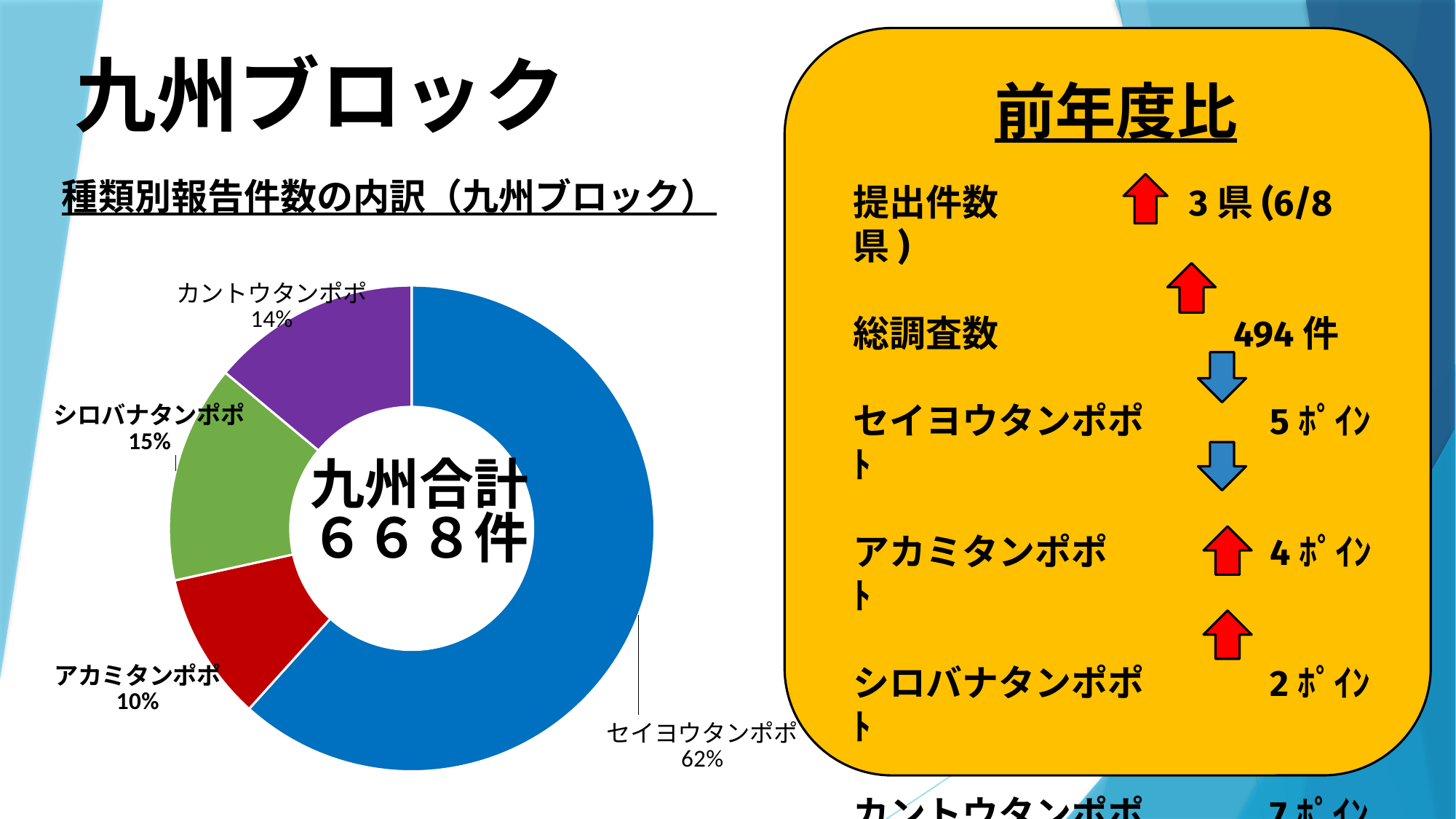

# 九州ブロック

前年度比

### Chart:

| Category |  |
|---|---|
| セイヨウタンポポ | 412.0 |
| アカミタンポポ | 66.0 |
| シロバナタンポポ | 97.0 |
| カントウタンポポ | 93.0 |
種類別報告件数の内訳（九州ブロック）
提出件数　　　　　3県(6/8県)

総調査数　　　　　　 494件

セイヨウタンポポ　　　 5ﾎﾟｲﾝﾄ

アカミタンポポ　　　　 4ﾎﾟｲﾝﾄ

シロバナタンポポ　　　 2ﾎﾟｲﾝﾄ

カントウタンポポ　　　 7ﾎﾟｲﾝﾄ